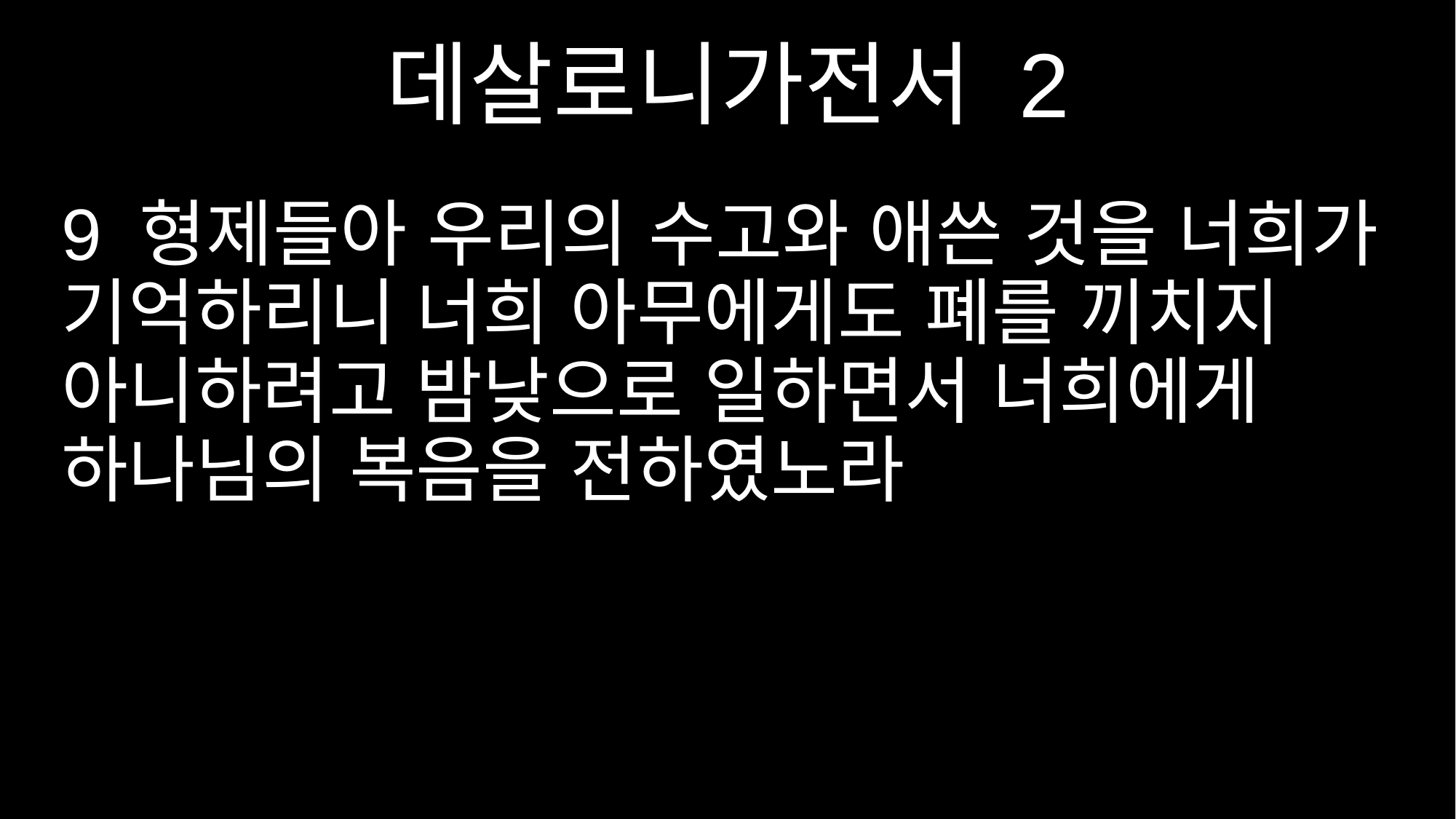

데살로니가전서 2
9 형제들아 우리의 수고와 애쓴 것을 너희가 기억하리니 너희 아무에게도 폐를 끼치지 아니하려고 밤낮으로 일하면서 너희에게 하나님의 복음을 전하였노라